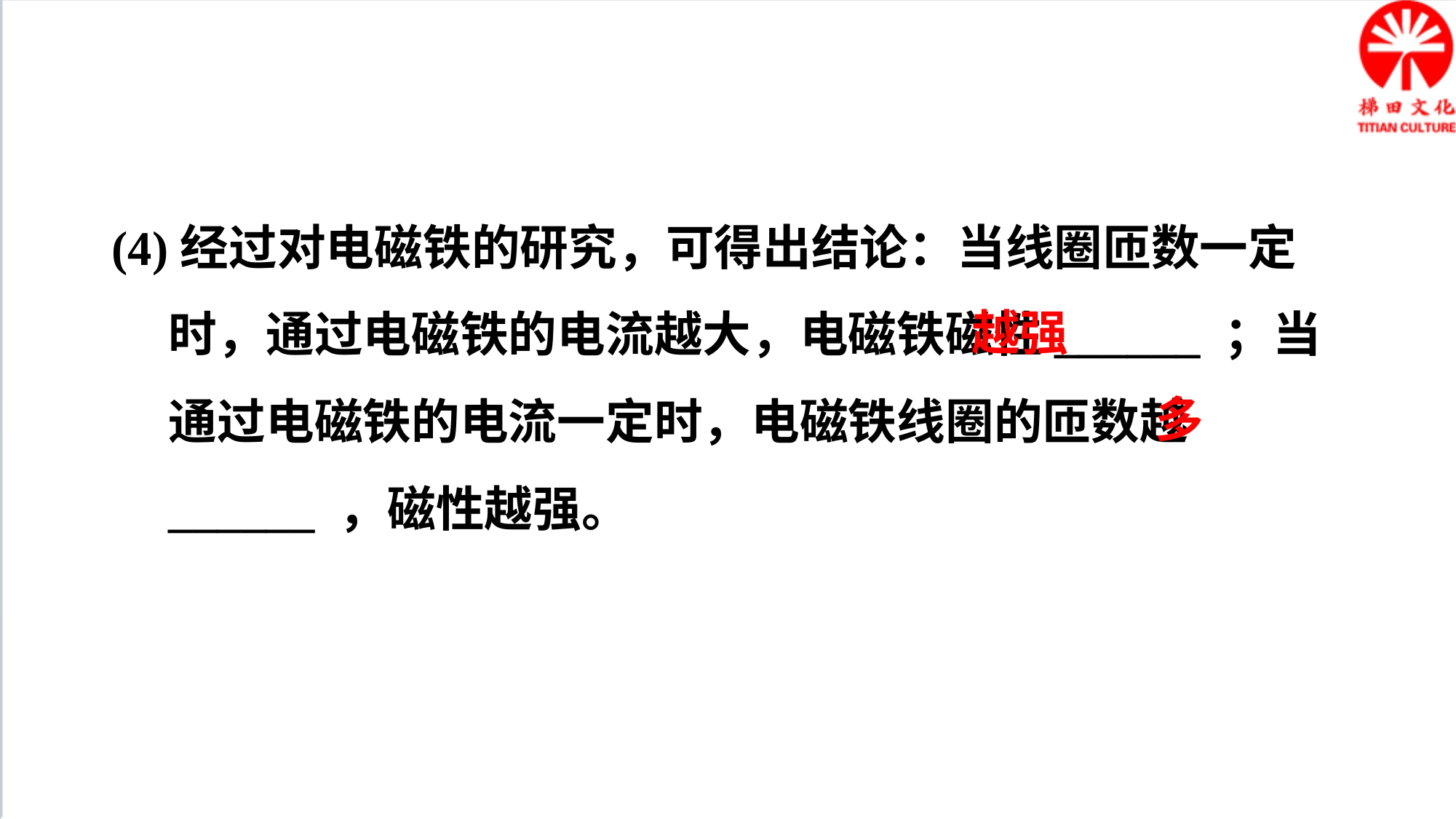

(4)经过对电磁铁的研究，可得出结论：当线圈匝数一定时，通过电磁铁的电流越大，电磁铁磁性______ ；当通过电磁铁的电流一定时，电磁铁线圈的匝数越 ______ ，磁性越强。
越强
多